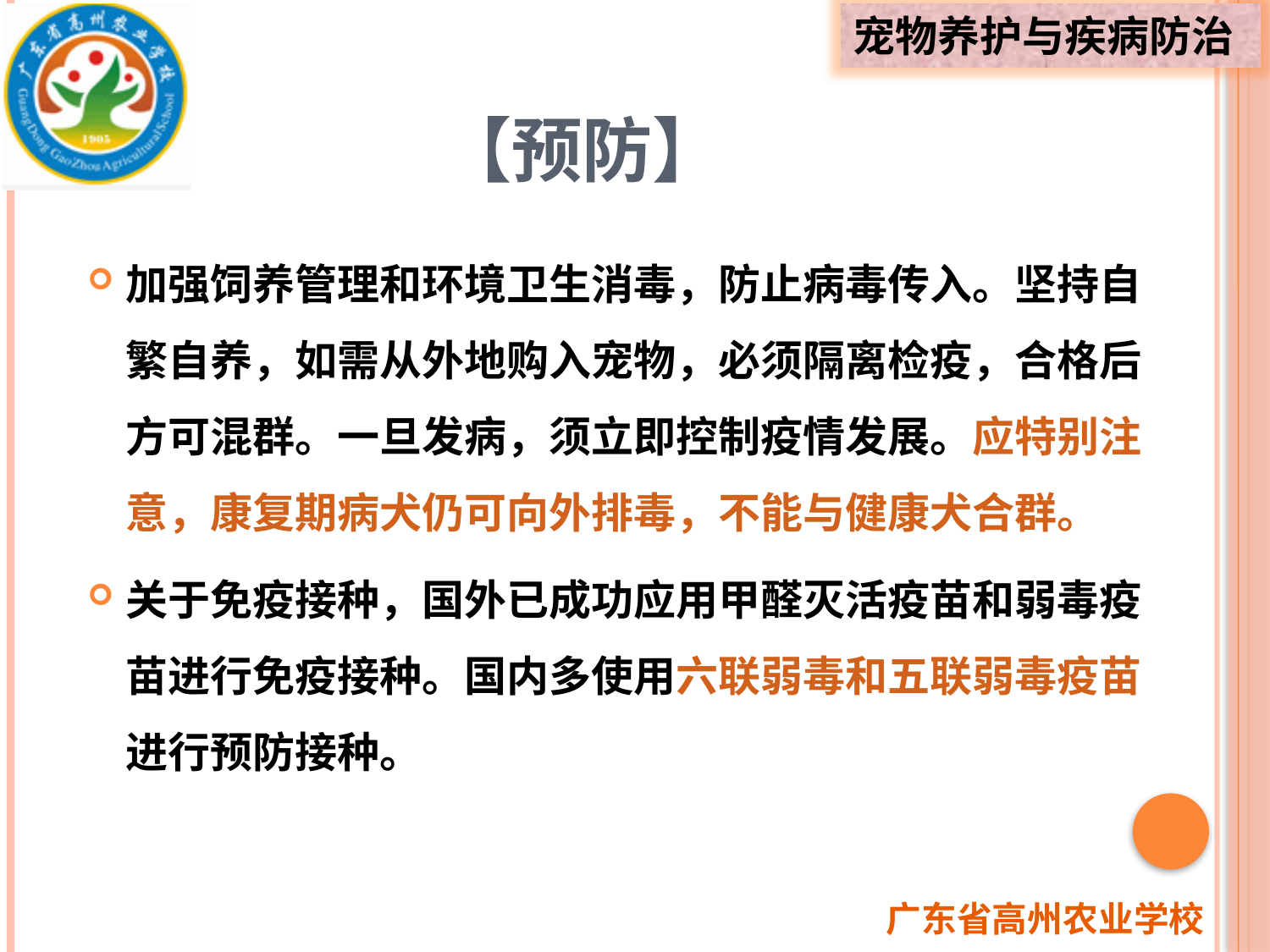

# 【预防】
加强饲养管理和环境卫生消毒，防止病毒传入。坚持自繁自养，如需从外地购入宠物，必须隔离检疫，合格后方可混群。一旦发病，须立即控制疫情发展。应特别注意，康复期病犬仍可向外排毒，不能与健康犬合群。
关于免疫接种，国外已成功应用甲醛灭活疫苗和弱毒疫苗进行免疫接种。国内多使用六联弱毒和五联弱毒疫苗进行预防接种。